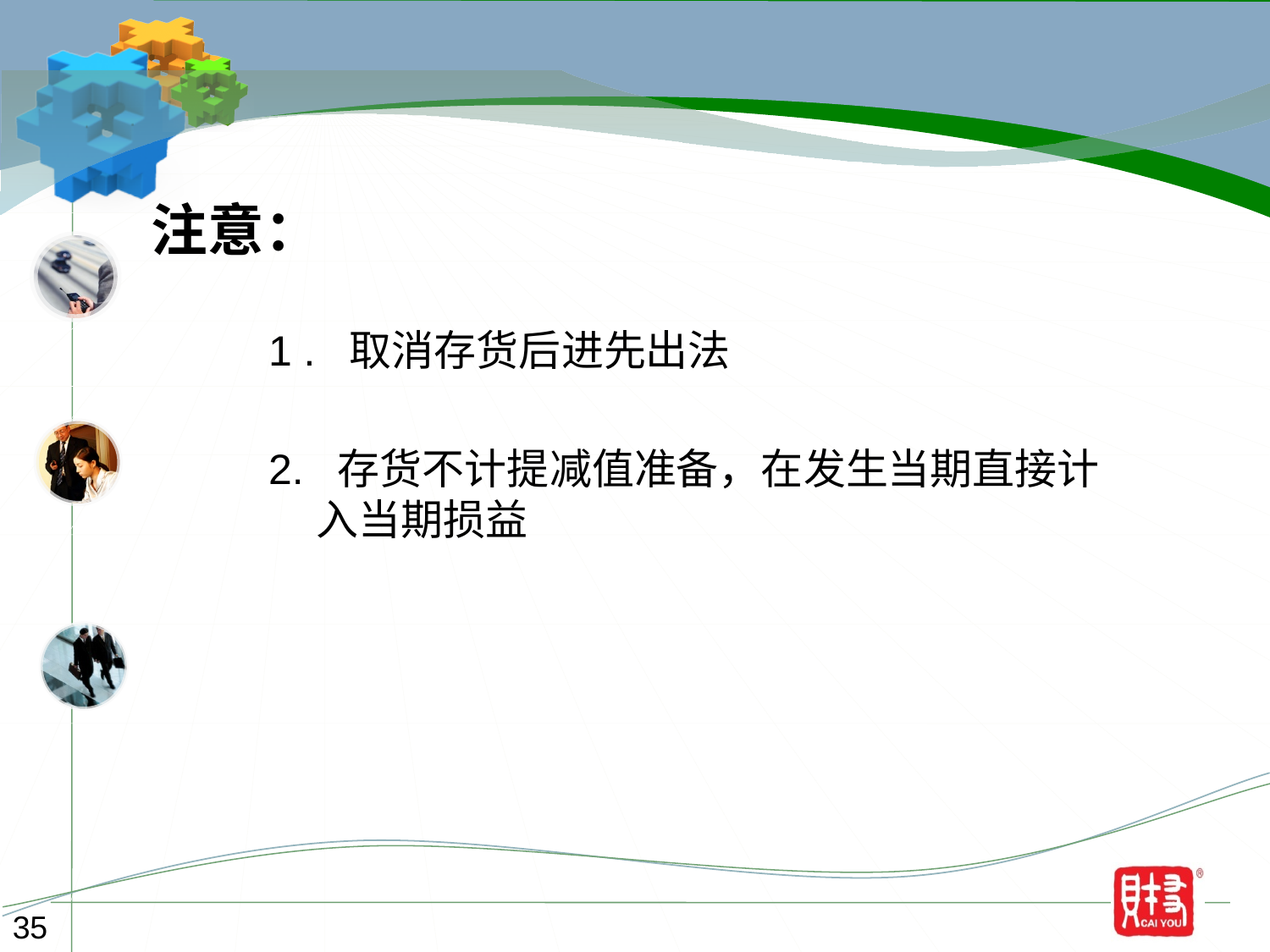

注意：
1 .  取消存货后进先出法

2.  存货不计提减值准备，在发生当期直接计入当期损益

35